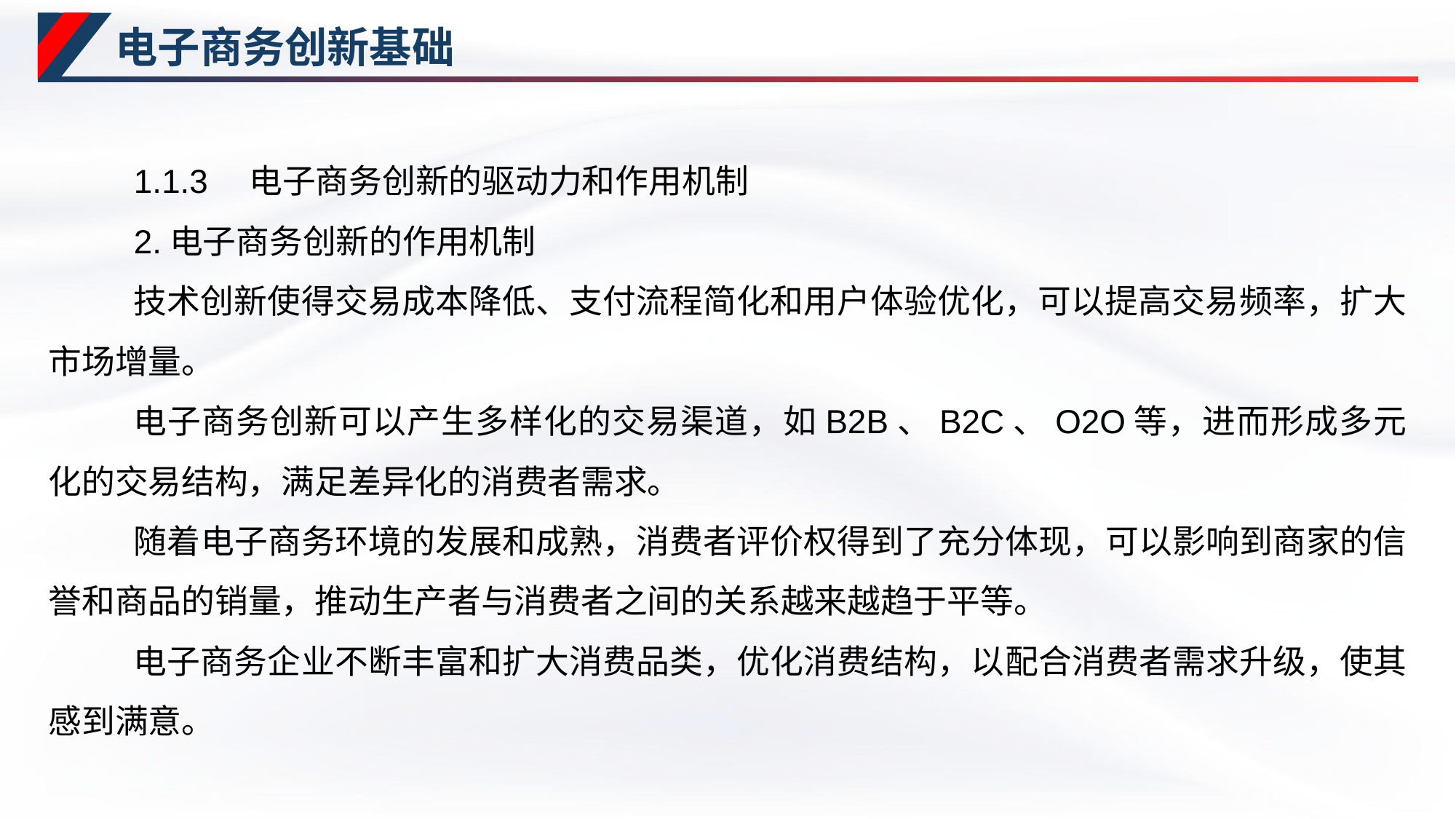

# 电子商务创新基础
1.1.3　电子商务创新的驱动力和作用机制
2.电子商务创新的作用机制
技术创新使得交易成本降低、支付流程简化和用户体验优化，可以提高交易频率，扩大市场增量。
电子商务创新可以产生多样化的交易渠道，如B2B、B2C、O2O等，进而形成多元化的交易结构，满足差异化的消费者需求。
随着电子商务环境的发展和成熟，消费者评价权得到了充分体现，可以影响到商家的信誉和商品的销量，推动生产者与消费者之间的关系越来越趋于平等。
电子商务企业不断丰富和扩大消费品类，优化消费结构，以配合消费者需求升级，使其感到满意。